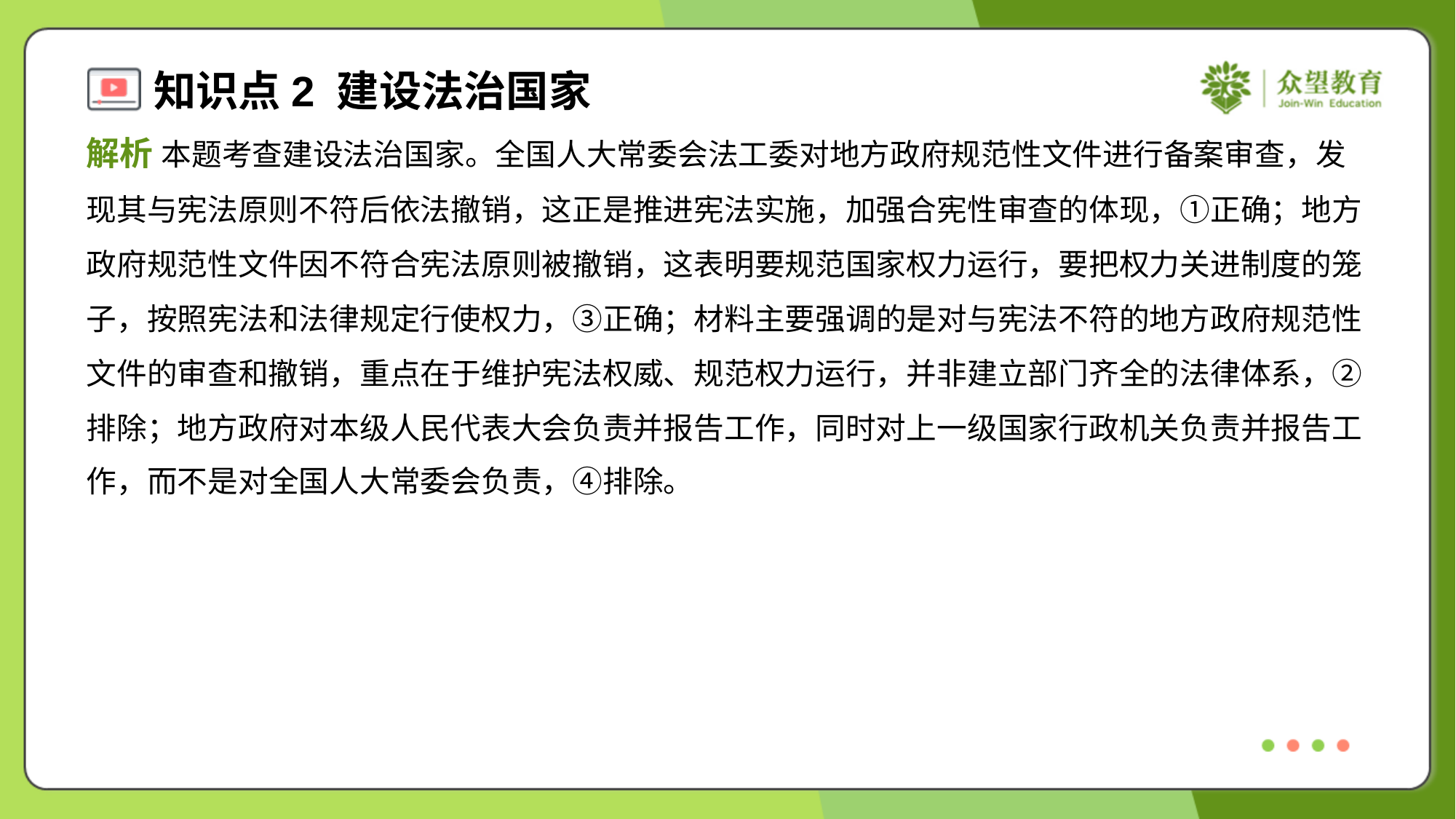

解析 本题考查建设法治国家。全国人大常委会法工委对地方政府规范性文件进行备案审查，发
现其与宪法原则不符后依法撤销，这正是推进宪法实施，加强合宪性审查的体现，①正确；地方
政府规范性文件因不符合宪法原则被撤销，这表明要规范国家权力运行，要把权力关进制度的笼
子，按照宪法和法律规定行使权力，③正确；材料主要强调的是对与宪法不符的地方政府规范性
文件的审查和撤销，重点在于维护宪法权威、规范权力运行，并非建立部门齐全的法律体系，②
排除；地方政府对本级人民代表大会负责并报告工作，同时对上一级国家行政机关负责并报告工
作，而不是对全国人大常委会负责，④排除。